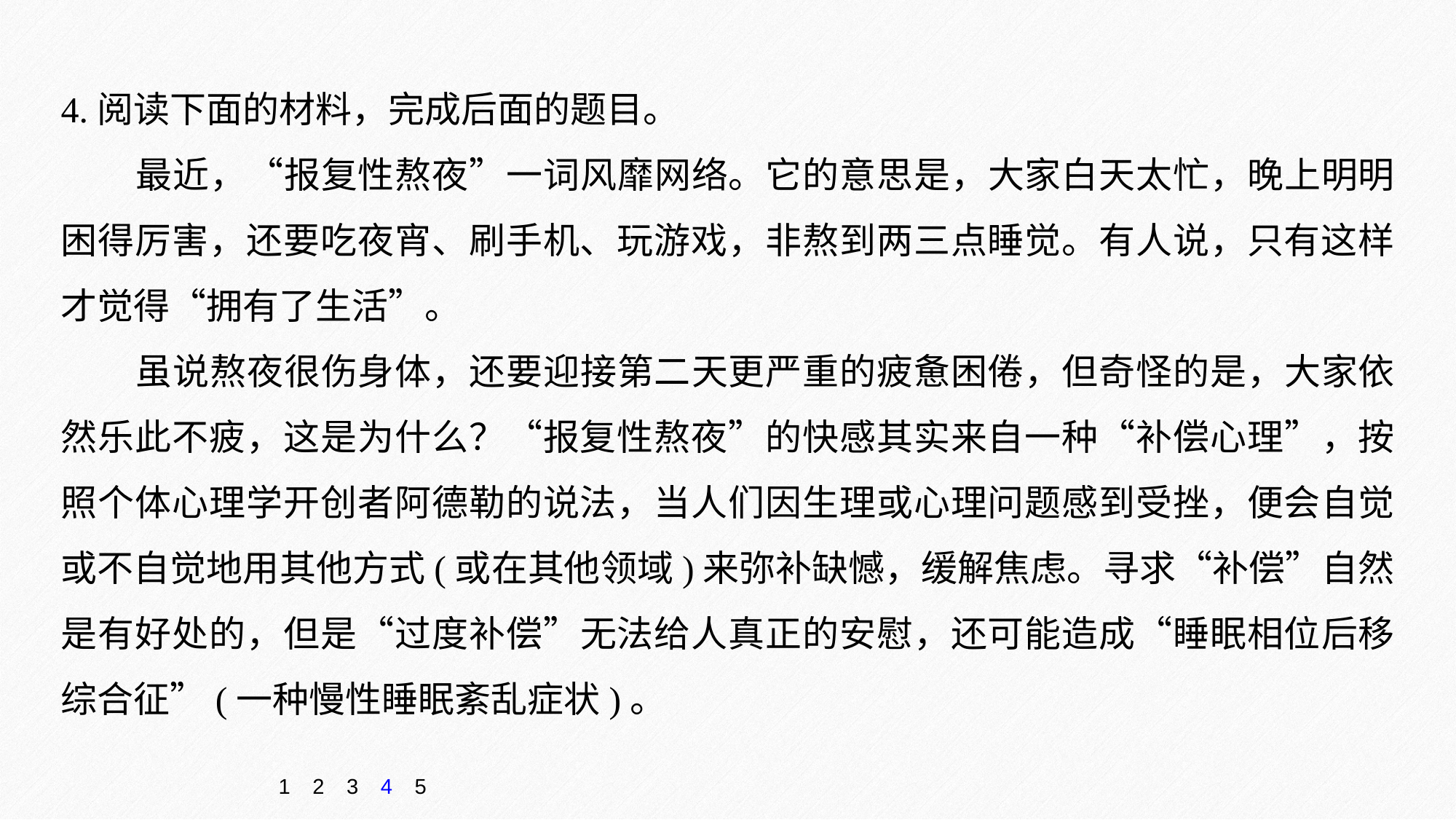

4.阅读下面的材料，完成后面的题目。
最近，“报复性熬夜”一词风靡网络。它的意思是，大家白天太忙，晚上明明困得厉害，还要吃夜宵、刷手机、玩游戏，非熬到两三点睡觉。有人说，只有这样才觉得“拥有了生活”。
虽说熬夜很伤身体，还要迎接第二天更严重的疲惫困倦，但奇怪的是，大家依然乐此不疲，这是为什么？“报复性熬夜”的快感其实来自一种“补偿心理”，按照个体心理学开创者阿德勒的说法，当人们因生理或心理问题感到受挫，便会自觉或不自觉地用其他方式(或在其他领域)来弥补缺憾，缓解焦虑。寻求“补偿”自然是有好处的，但是“过度补偿”无法给人真正的安慰，还可能造成“睡眠相位后移综合征”(一种慢性睡眠紊乱症状)。
1
2
3
4
5